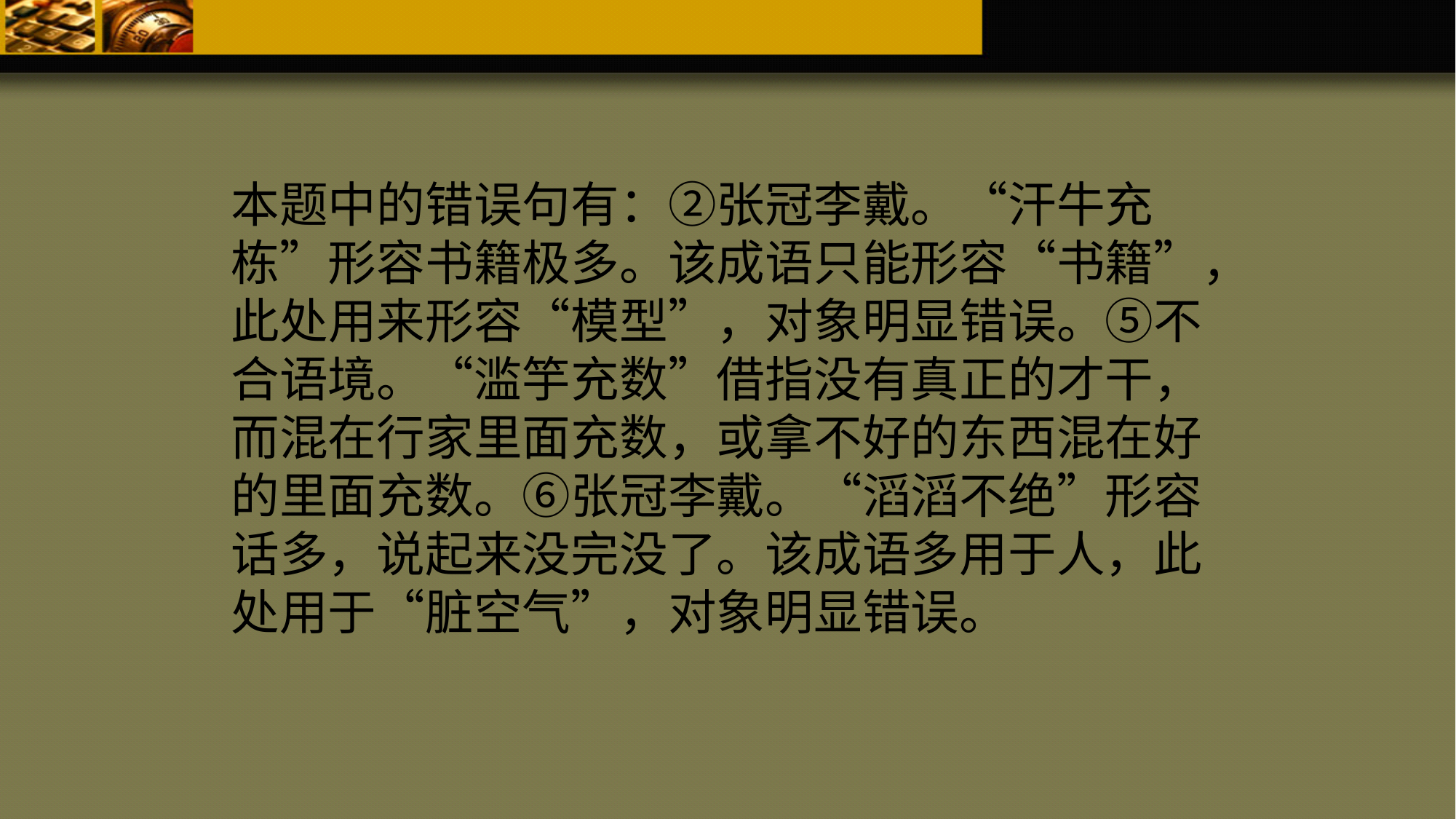

本题中的错误句有：②张冠李戴。“汗牛充栋”形容书籍极多。该成语只能形容“书籍”，此处用来形容“模型”，对象明显错误。⑤不合语境。“滥竽充数”借指没有真正的才干，而混在行家里面充数，或拿不好的东西混在好的里面充数。⑥张冠李戴。“滔滔不绝”形容话多，说起来没完没了。该成语多用于人，此处用于“脏空气”，对象明显错误。